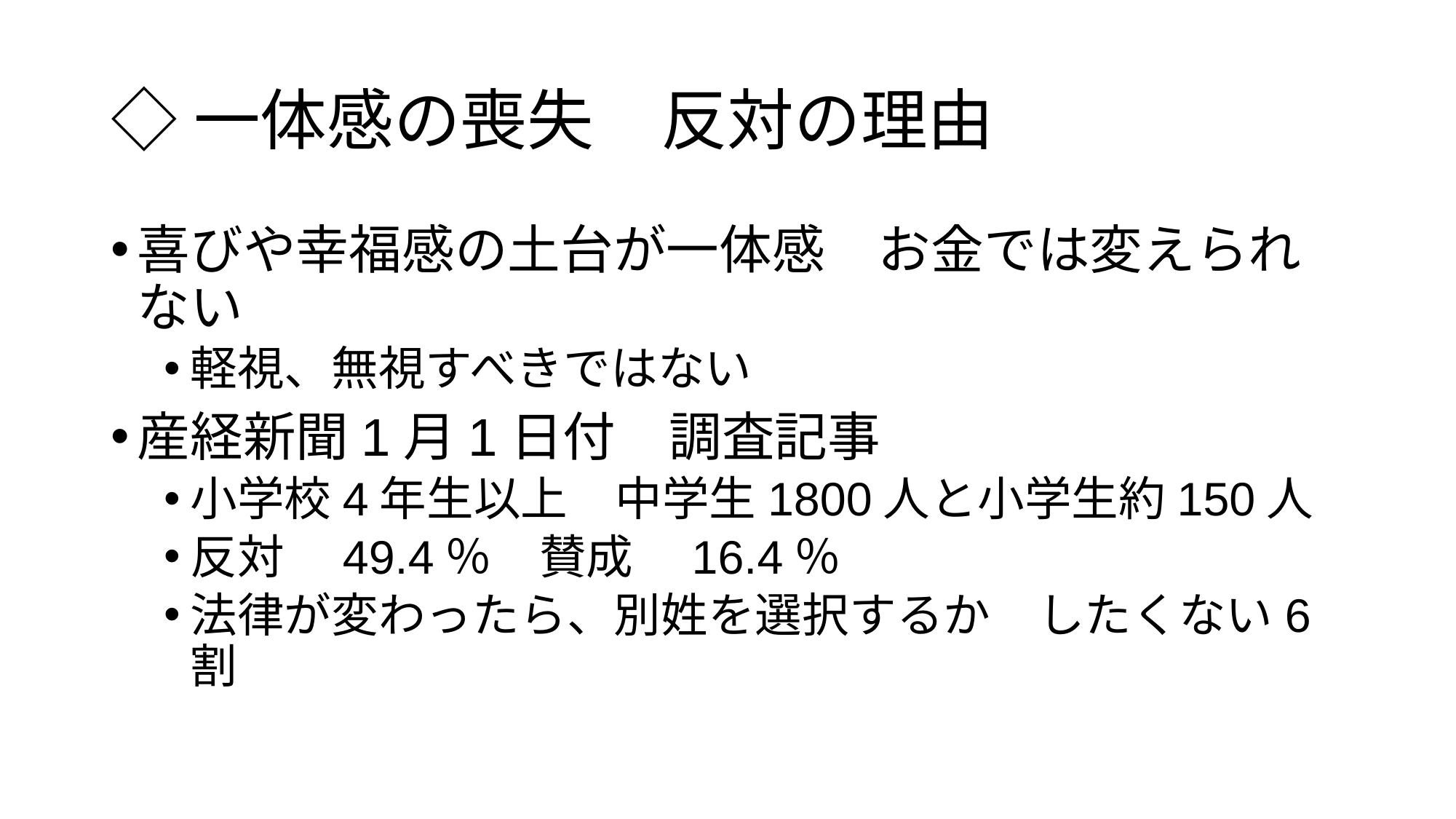

# ◇一体感の喪失　反対の理由
喜びや幸福感の土台が一体感　お金では変えられない
軽視、無視すべきではない
産経新聞1月1日付　調査記事
小学校4年生以上　中学生1800人と小学生約150人
反対　49.4％　賛成　16.4％
法律が変わったら、別姓を選択するか　したくない6割